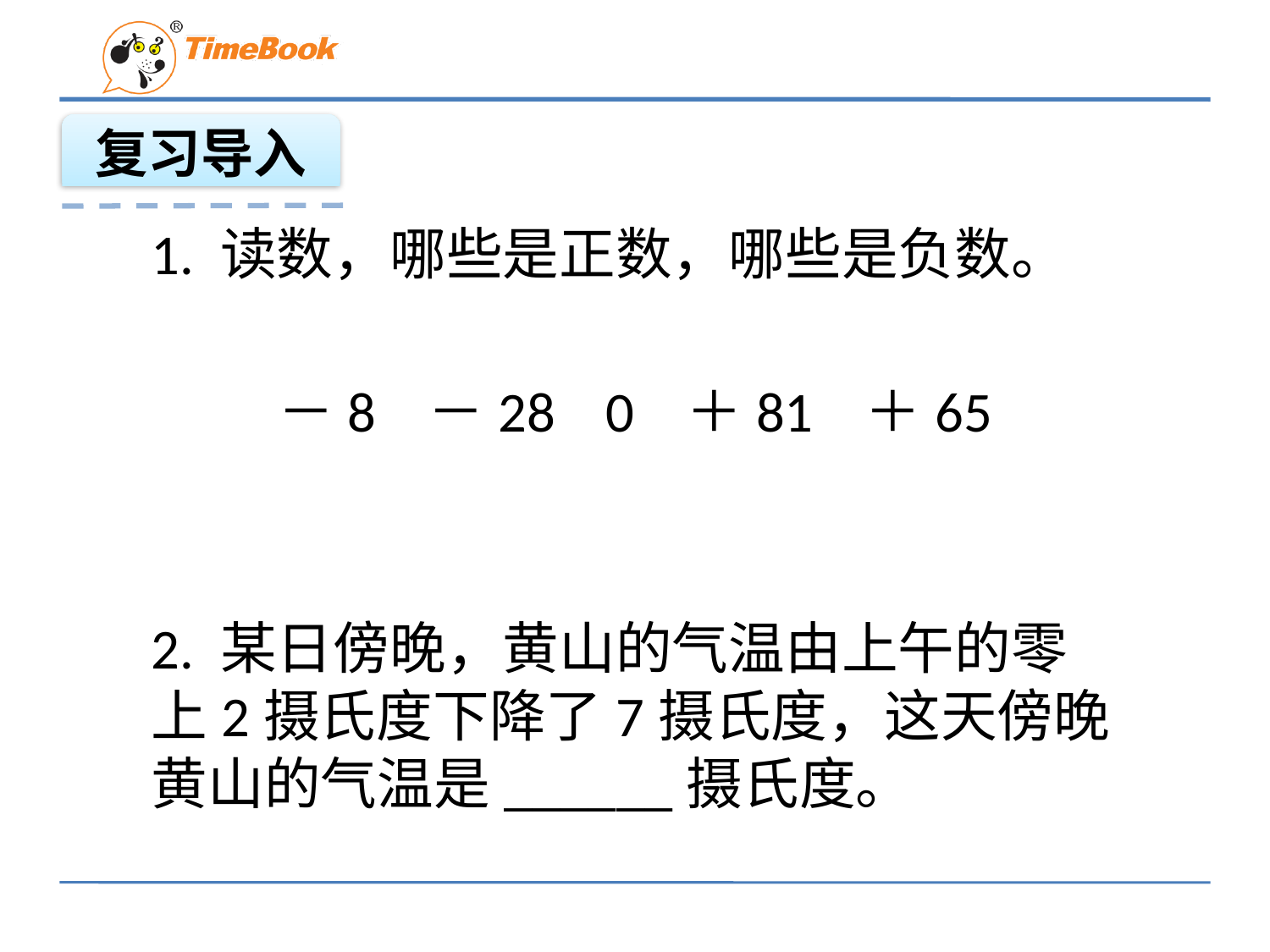

复习导入
1. 读数，哪些是正数，哪些是负数。

－8   －28    0   ＋81   ＋65

2. 某日傍晚，黄山的气温由上午的零上2摄氏度下降了7摄氏度，这天傍晚黄山的气温是______摄氏度。